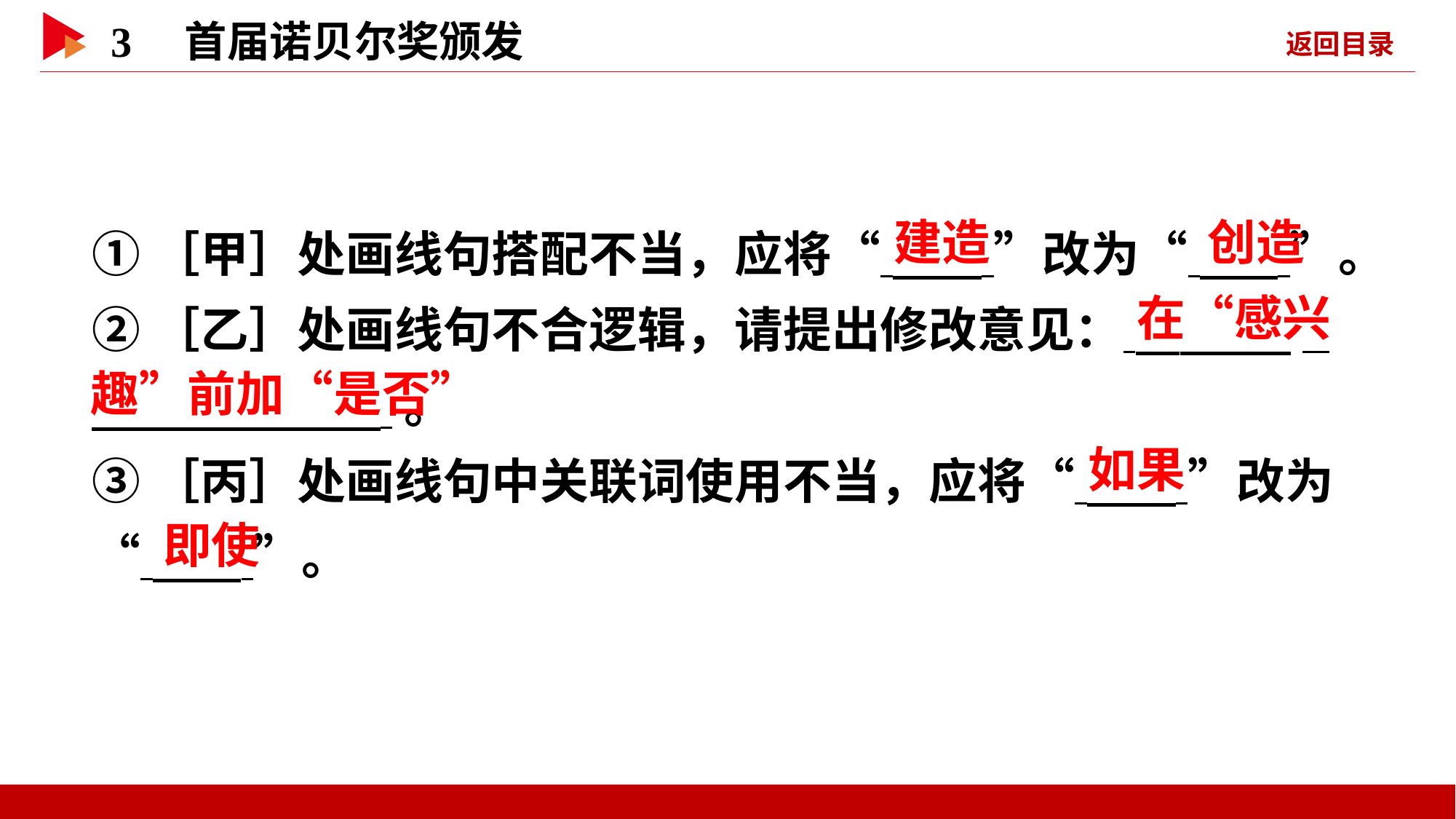

①［甲］处画线句搭配不当，应将“          ”改为“         ”。
②［乙］处画线句不合逻辑，请提出修改意见：               _
                           。
③［丙］处画线句中关联词使用不当，应将“          ”改为“          ”。
 建造
 创造
 在“感兴
趣”前加“是否”
 如果
 即使